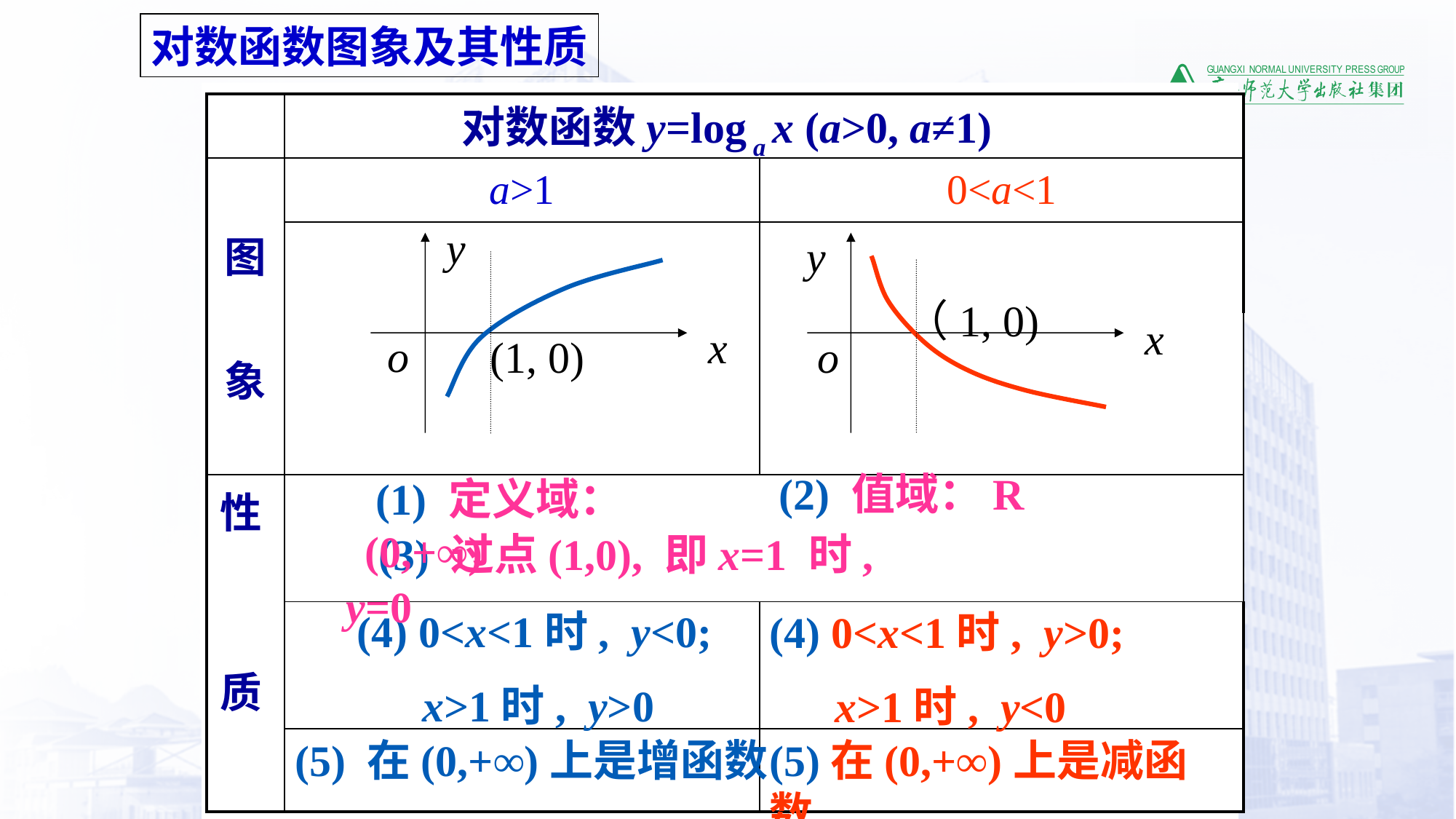

对数函数图象及其性质

|  |  |  |
| --- | --- | --- |
| 图 象 | a>1 | 0<a<1 |
|  |  |  |
|  |  |  |
| 性 质 |  |  |
|  |  |  |
|  |  |  |
对数函数y=log a x (a>0, a≠1)
对数函数的图象
对数的运算性质
y
y

（1, 0)
x
x
o
(1, 0)
o

(2) 值域：R
 (1) 定义域： (0,+∞)
   (3) 过点(1,0), 即x=1 时, y=0
(4) 0<x<1时,  y<0;
      x>1时,  y>0
(4) 0<x<1时,  y>0;
      x>1时,  y<0
(5) 在(0,+∞)上是增函数
(5)在(0,+∞)上是减函数